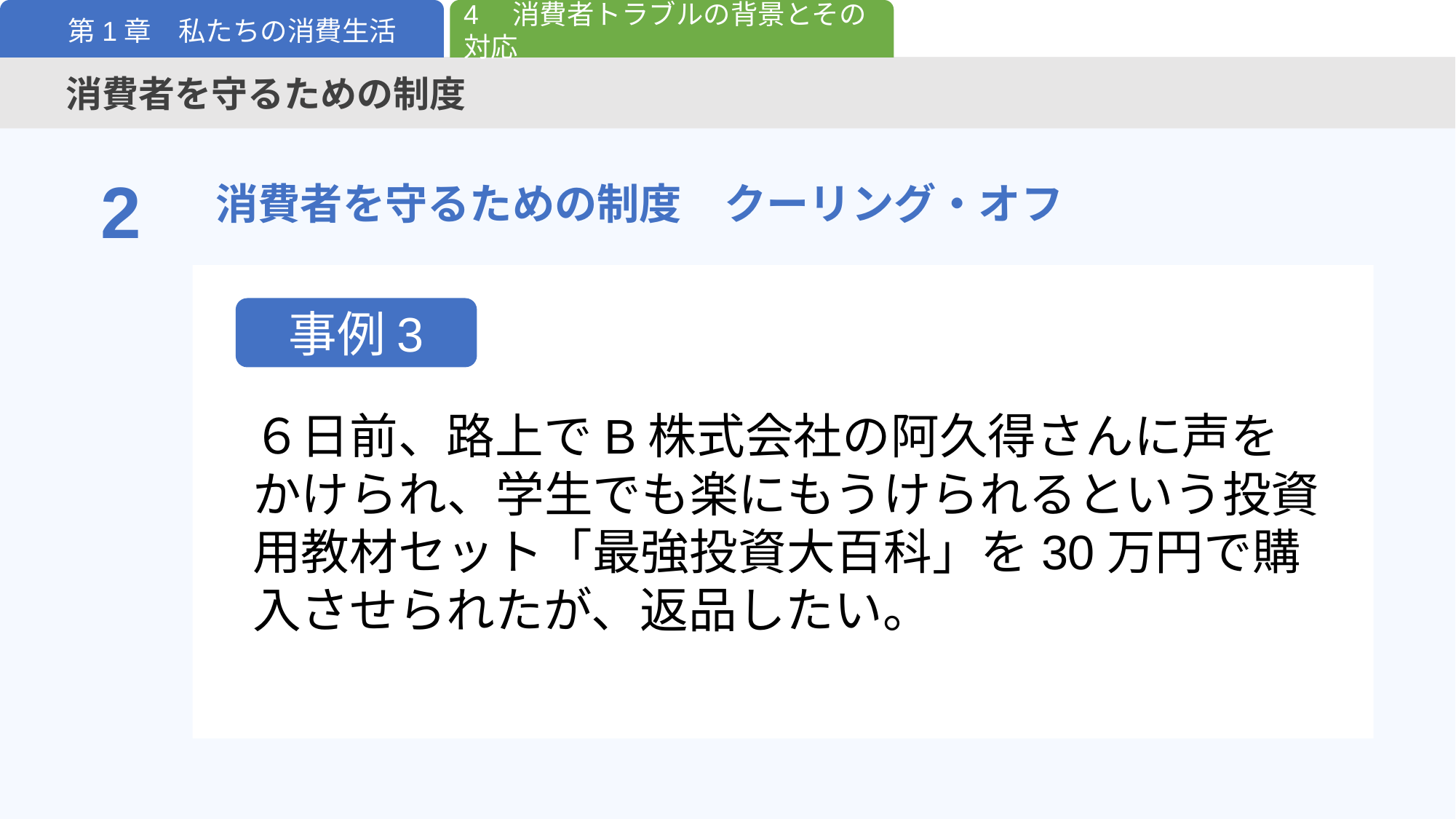

4　消費者トラブルの背景とその対応
第1章　私たちの消費生活
消費者を守るための制度
消費者を守るための制度　クーリング・オフ
2

事例3
６日前、路上でB株式会社の阿久得さんに声をかけられ、学生でも楽にもうけられるという投資用教材セット「最強投資大百科」を30万円で購入させられたが、返品したい。